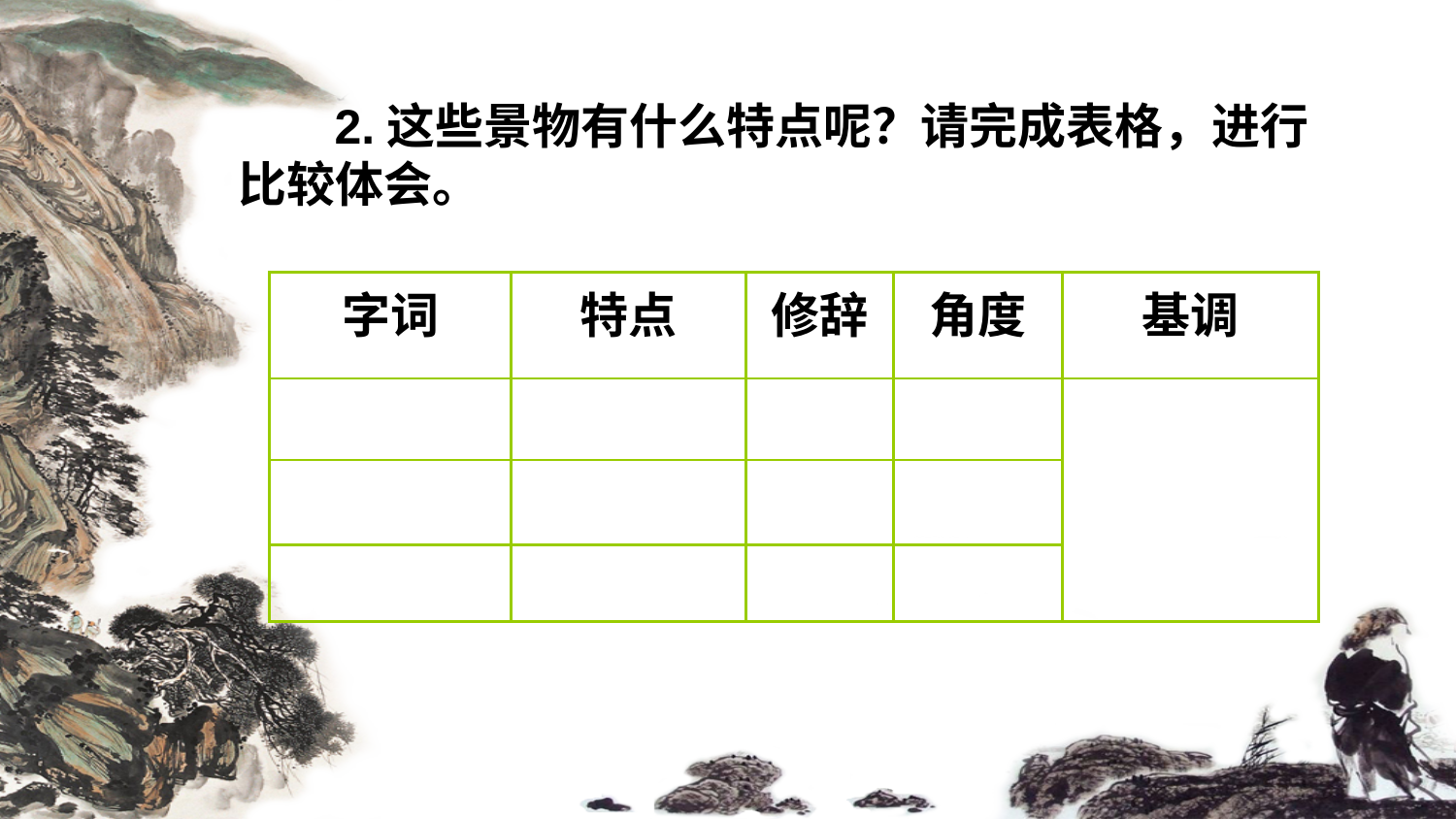

2.这些景物有什么特点呢？请完成表格，进行比较体会。
| 字词 | 特点 | 修辞 | 角度 | 基调 |
| --- | --- | --- | --- | --- |
|  |  |  |  |  |
|  |  |  |  |  |
|  |  |  |  |  |